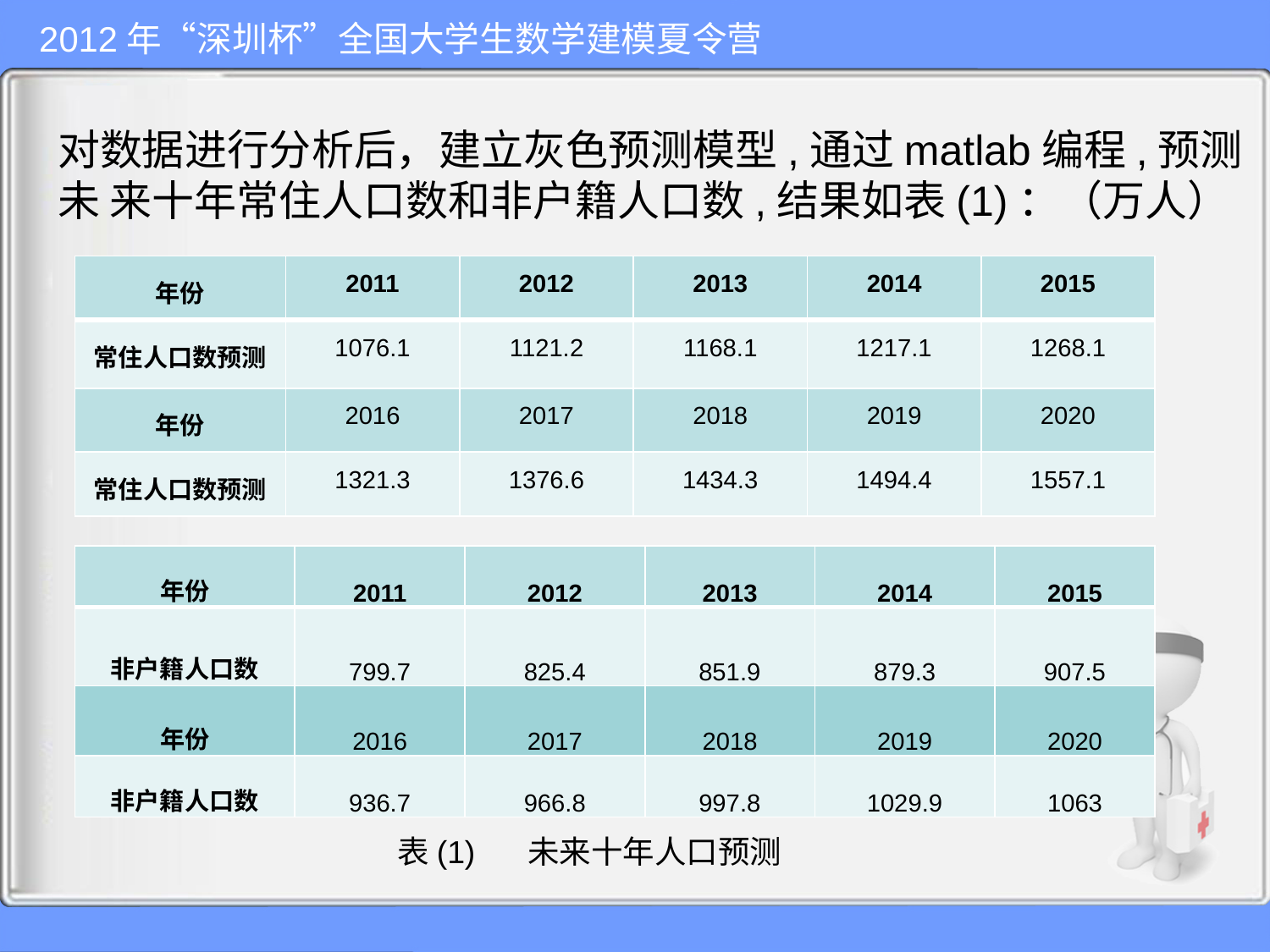

# 对数据进行分析后，建立灰色预测模型,通过matlab编程,预测未 来十年常住人口数和非户籍人口数,结果如表(1)：（万人）
| 年份 | 2011 | 2012 | 2013 | 2014 | 2015 |
| --- | --- | --- | --- | --- | --- |
| 常住人口数预测 | 1076.1 | 1121.2 | 1168.1 | 1217.1 | 1268.1 |
| 年份 | 2016 | 2017 | 2018 | 2019 | 2020 |
| 常住人口数预测 | 1321.3 | 1376.6 | 1434.3 | 1494.4 | 1557.1 |
| 年份 | 2011 | 2012 | 2013 | 2014 | 2015 |
| --- | --- | --- | --- | --- | --- |
| 非户籍人口数 | 799.7 | 825.4 | 851.9 | 879.3 | 907.5 |
| 年份 | 2016 | 2017 | 2018 | 2019 | 2020 |
| 非户籍人口数 | 936.7 | 966.8 | 997.8 | 1029.9 | 1063 |
表(1)     未来十年人口预测